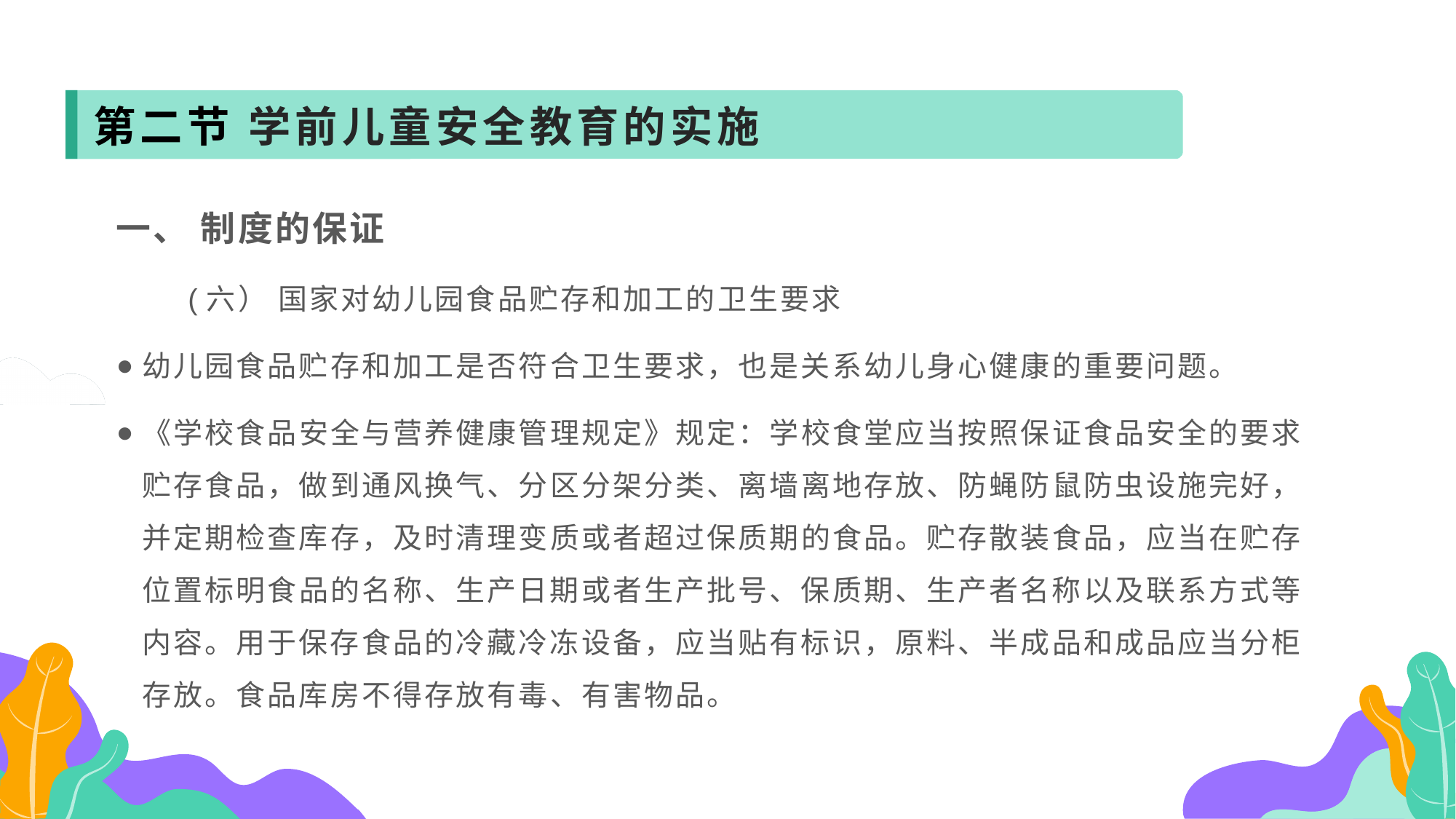

第二节 学前儿童安全教育的实施
一、 制度的保证
       (六） 国家对幼儿园食品贮存和加工的卫生要求
幼儿园食品贮存和加工是否符合卫生要求，也是关系幼儿身心健康的重要问题。
《学校食品安全与营养健康管理规定》规定：学校食堂应当按照保证食品安全的要求贮存食品，做到通风换气、分区分架分类、离墙离地存放、防蝇防鼠防虫设施完好，并定期检查库存，及时清理变质或者超过保质期的食品。贮存散装食品，应当在贮存位置标明食品的名称、生产日期或者生产批号、保质期、生产者名称以及联系方式等内容。用于保存食品的冷藏冷冻设备，应当贴有标识，原料、半成品和成品应当分柜存放。食品库房不得存放有毒、有害物品。